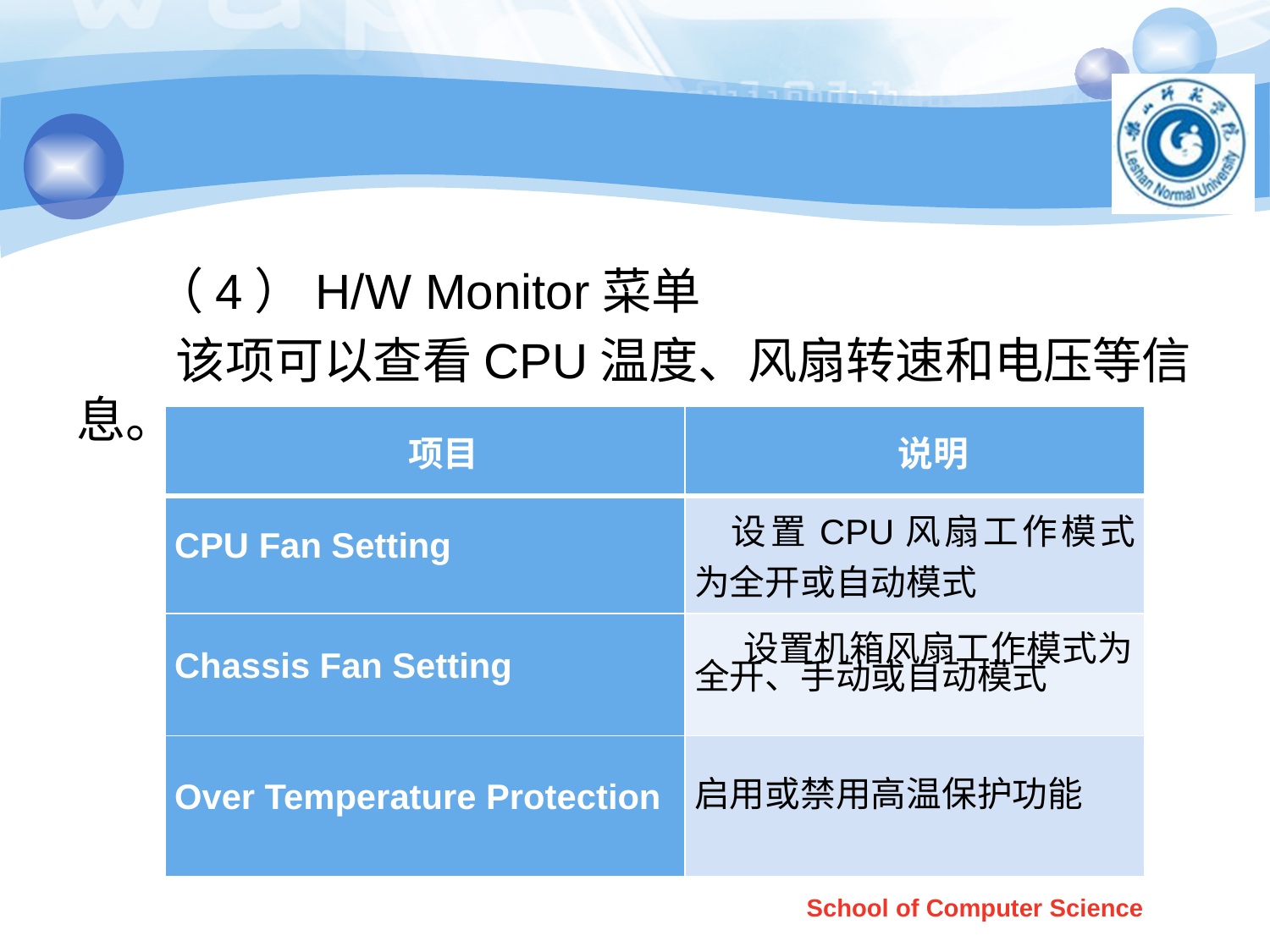

#
      （4）H/W Monitor菜单
        该项可以查看CPU温度、风扇转速和电压等信息。
| 项目 | 说明 |
| --- | --- |
| CPU Fan Setting | 设置CPU风扇工作模式为全开或自动模式 |
| Chassis Fan Setting | 设置机箱风扇工作模式为 全开、手动或自动模式 |
| Over Temperature Protection | 启用或禁用高温保护功能 |
School of Computer Science